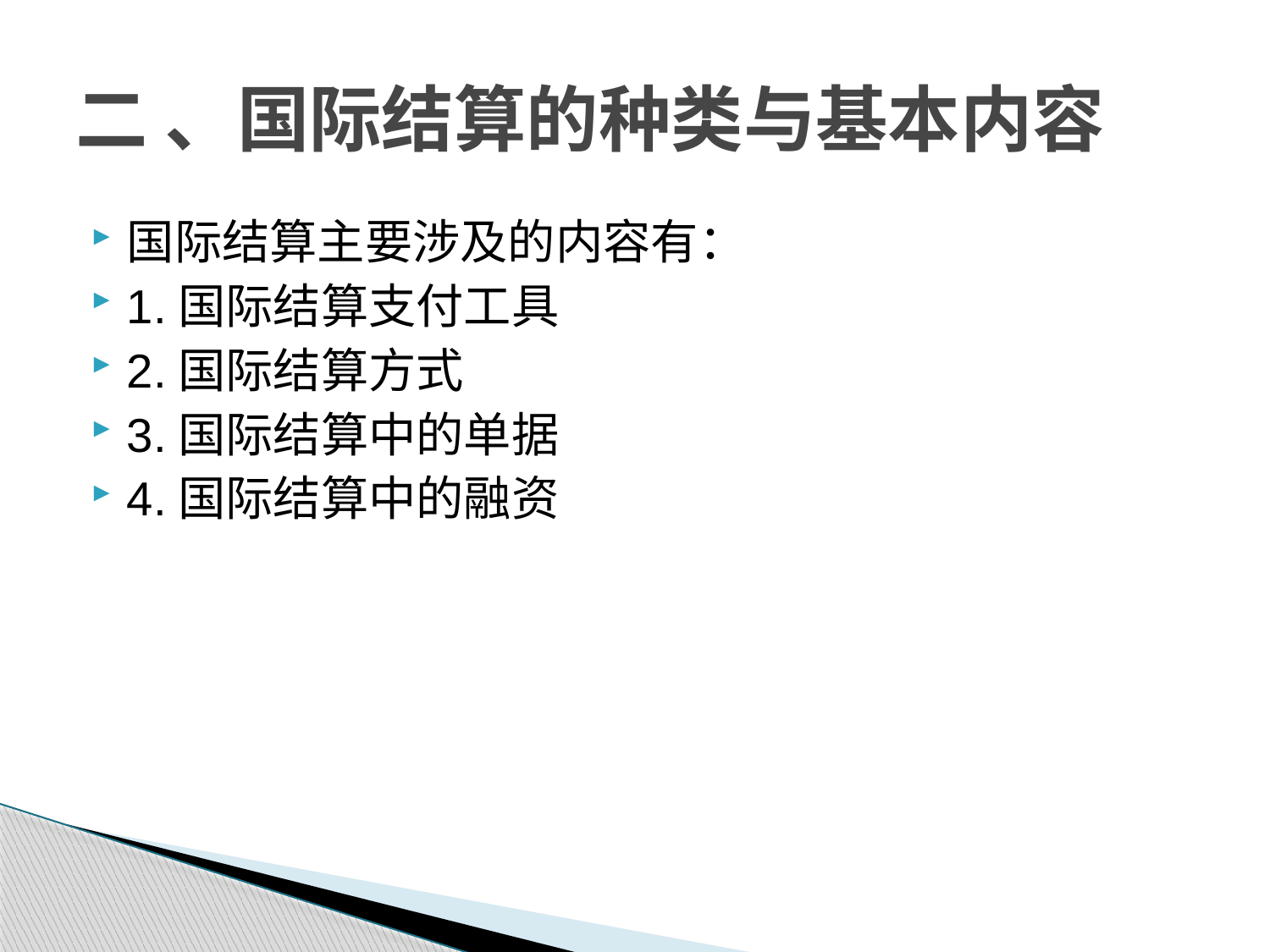

# 二 、国际结算的种类与基本内容
国际结算主要涉及的内容有：
1.国际结算支付工具
2.国际结算方式
3.国际结算中的单据
4.国际结算中的融资